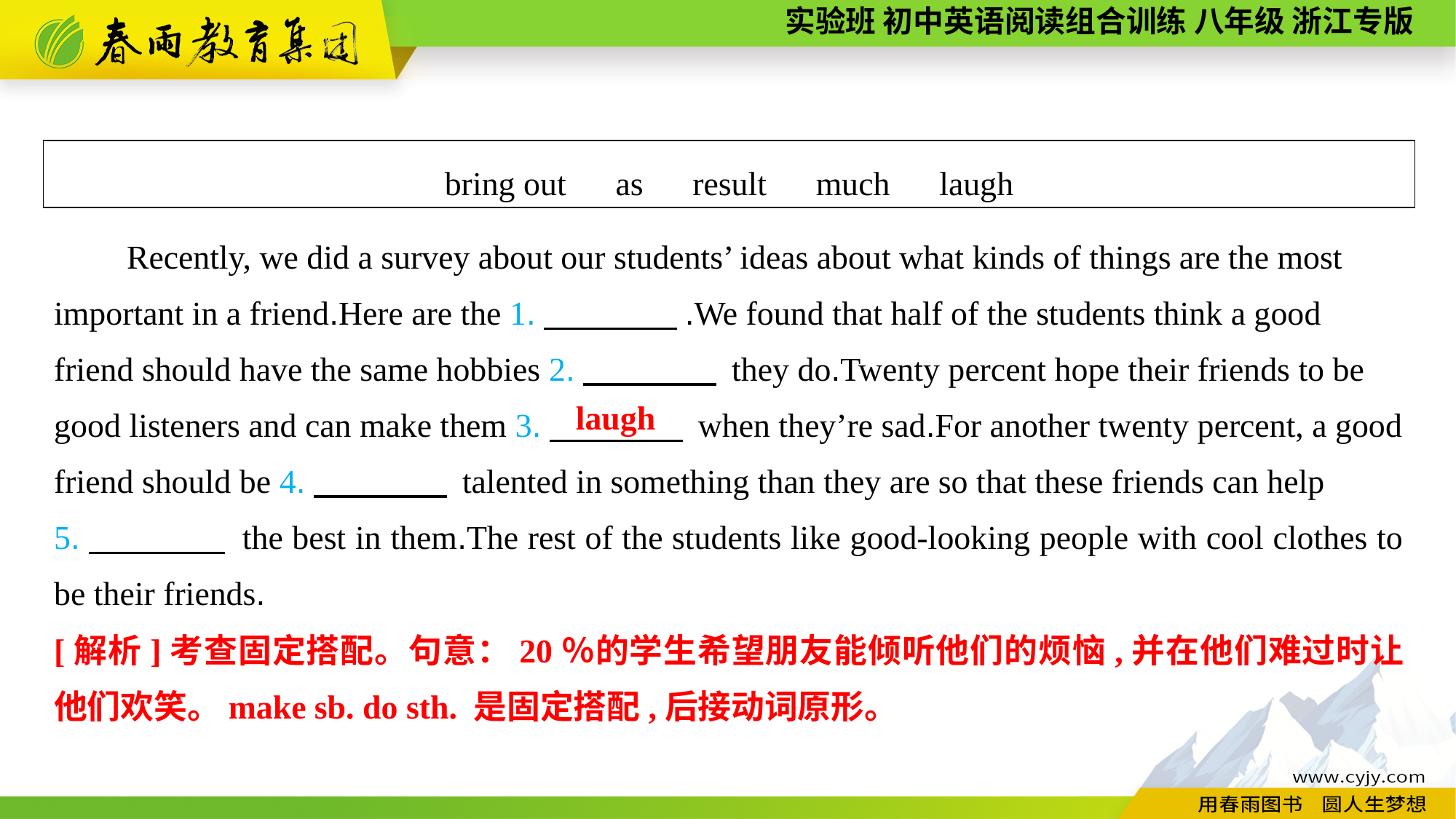

bring out　as　result　much　laugh
Recently, we did a survey about our students’ ideas about what kinds of things are the most important in a friend.Here are the 1.　　　　.We found that half of the students think a good friend should have the same hobbies 2.　　　　 they do.Twenty percent hope their friends to be good listeners and can make them 3.　　　　 when they’re sad.For another twenty percent, a good friend should be 4.　　　　 talented in something than they are so that these friends can help
5.　　　　 the best in them.The rest of the students like good-looking people with cool clothes to be their friends.
laugh
[解析]考查固定搭配。句意：20％的学生希望朋友能倾听他们的烦恼,并在他们难过时让他们欢笑。make sb. do sth. 是固定搭配,后接动词原形。